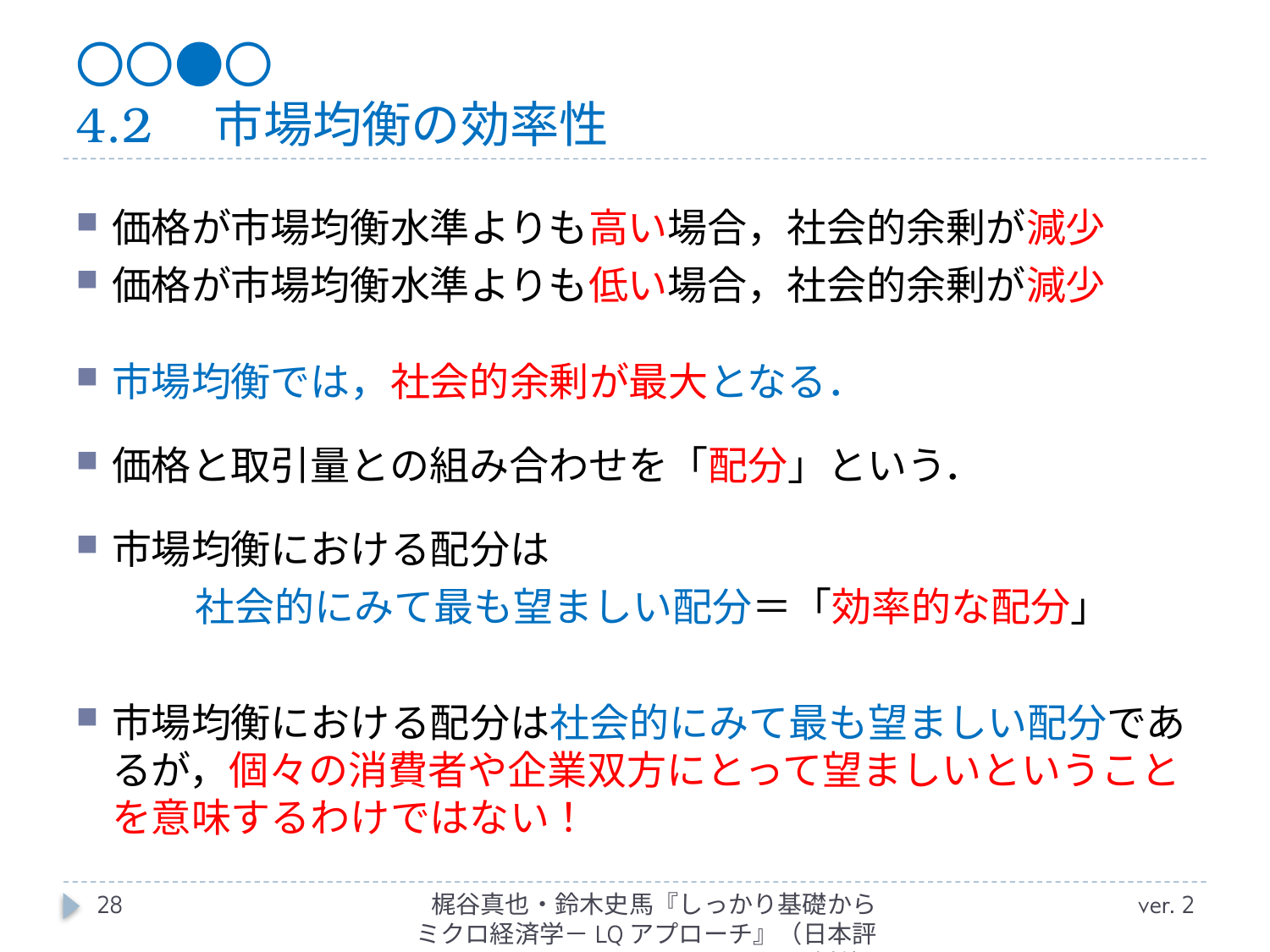

# 〇〇●〇 4.2　市場均衡の効率性
価格が市場均衡水準よりも高い場合，社会的余剰が減少
価格が市場均衡水準よりも低い場合，社会的余剰が減少

市場均衡では，社会的余剰が最大となる．

価格と取引量との組み合わせを「配分」という．

市場均衡における配分は
	社会的にみて最も望ましい配分＝「効率的な配分」

市場均衡における配分は社会的にみて最も望ましい配分であるが，個々の消費者や企業双方にとって望ましいということを意味するわけではない！

28
梶谷真也・鈴木史馬『しっかり基礎からミクロ経済学－LQアプローチ』（日本評論社）
ver. 2